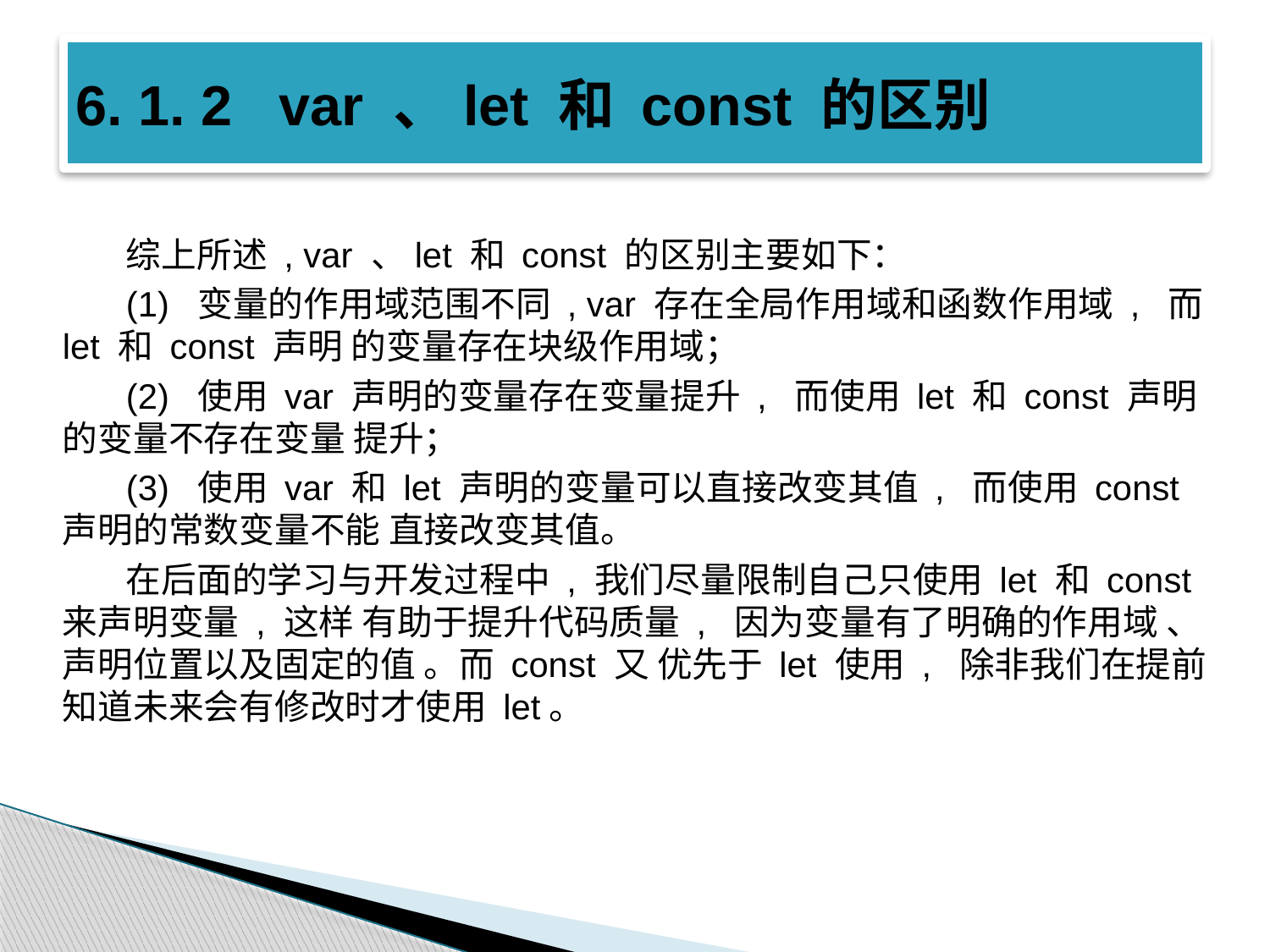

# 6. 1. 2   var 、let 和 const 的区别
综上所述 , var 、let 和 const 的区别主要如下：
(1)  变量的作用域范围不同 , var 存在全局作用域和函数作用域 ,  而 let 和 const 声明 的变量存在块级作用域；
(2)  使用 var 声明的变量存在变量提升 ,  而使用 let 和 const 声明的变量不存在变量 提升；
(3)  使用 var 和 let 声明的变量可以直接改变其值 ,  而使用 const 声明的常数变量不能 直接改变其值。
在后面的学习与开发过程中 , 我们尽量限制自己只使用 let 和 const 来声明变量 , 这样 有助于提升代码质量 ,  因为变量有了明确的作用域 、声明位置以及固定的值 。而 const 又 优先于 let 使用 ,  除非我们在提前知道未来会有修改时才使用 let。